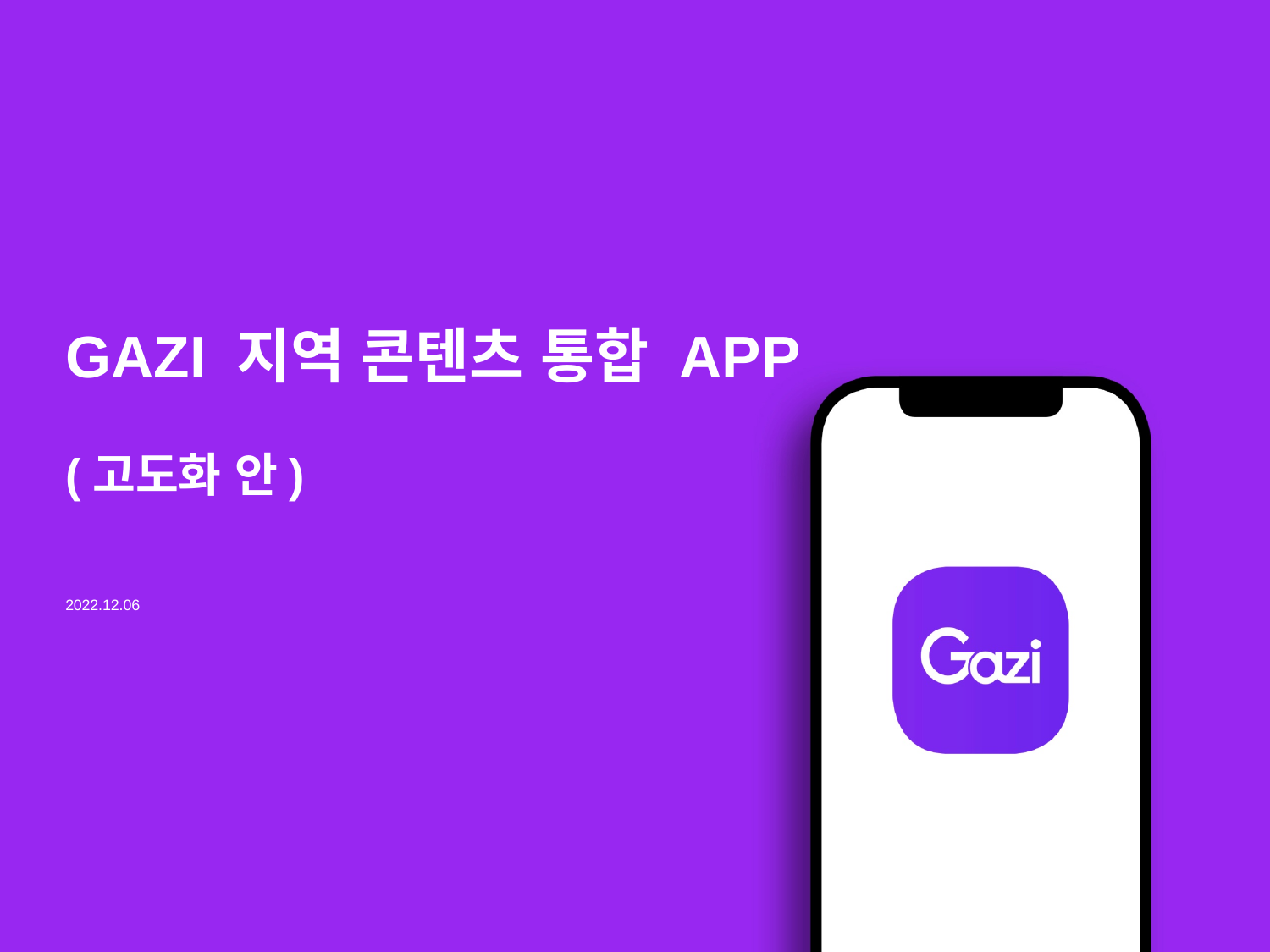

GAZI 지역 콘텐츠 통합 APP

(고도화 안)
2022.12.06